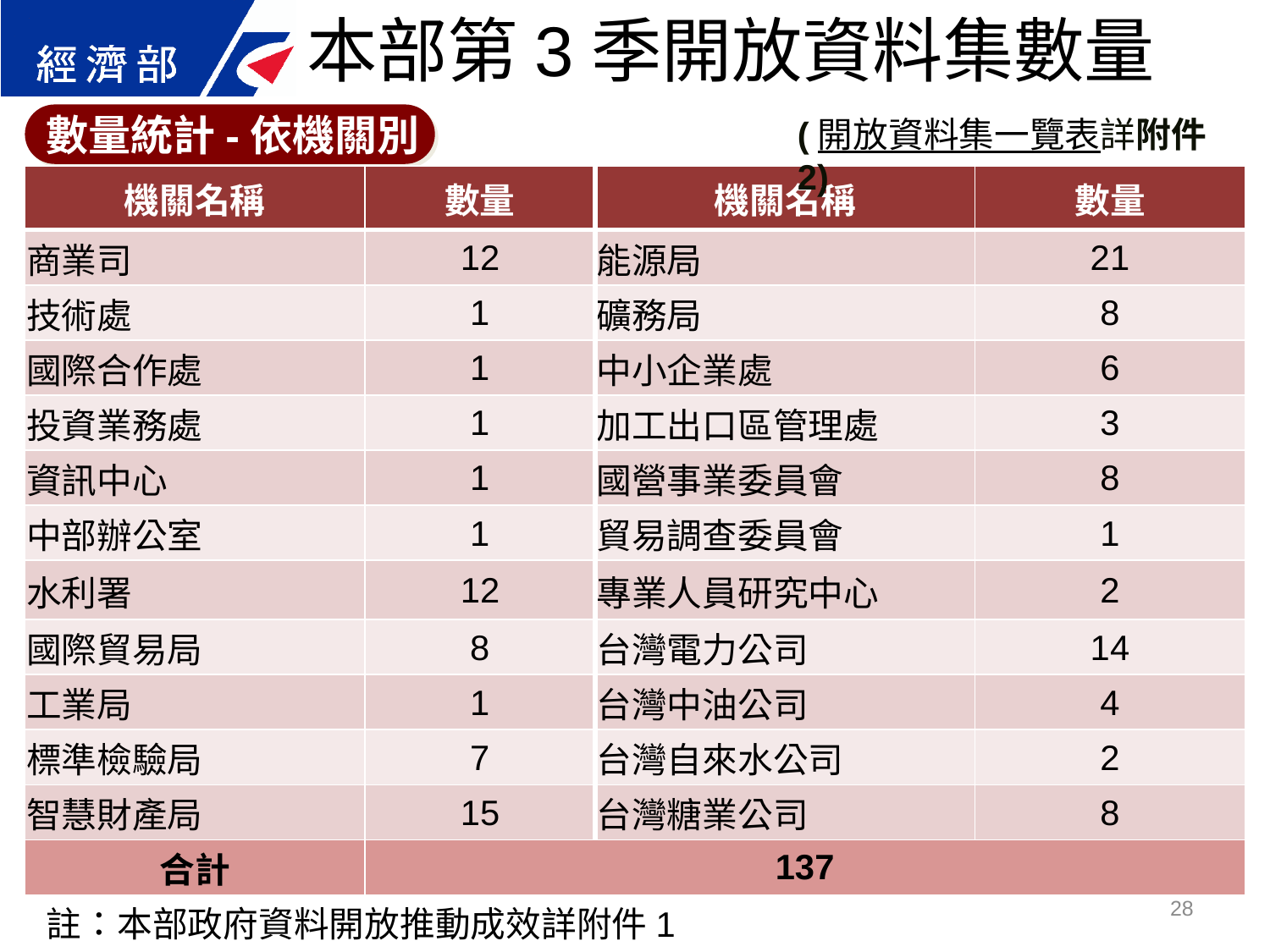

本部第3季開放資料集數量
數量統計-依機關別
(開放資料集一覽表詳附件2)
| 機關名稱 | 數量 | 機關名稱 | 數量 |
| --- | --- | --- | --- |
| 商業司 | 12 | 能源局 | 21 |
| 技術處 | 1 | 礦務局 | 8 |
| 國際合作處 | 1 | 中小企業處 | 6 |
| 投資業務處 | 1 | 加工出口區管理處 | 3 |
| 資訊中心 | 1 | 國營事業委員會 | 8 |
| 中部辦公室 | 1 | 貿易調查委員會 | 1 |
| 水利署 | 12 | 專業人員研究中心 | 2 |
| 國際貿易局 | 8 | 台灣電力公司 | 14 |
| 工業局 | 1 | 台灣中油公司 | 4 |
| 標準檢驗局 | 7 | 台灣自來水公司 | 2 |
| 智慧財產局 | 15 | 台灣糖業公司 | 8 |
| 合計 | 137 |  |  |
28
註：本部政府資料開放推動成效詳附件1